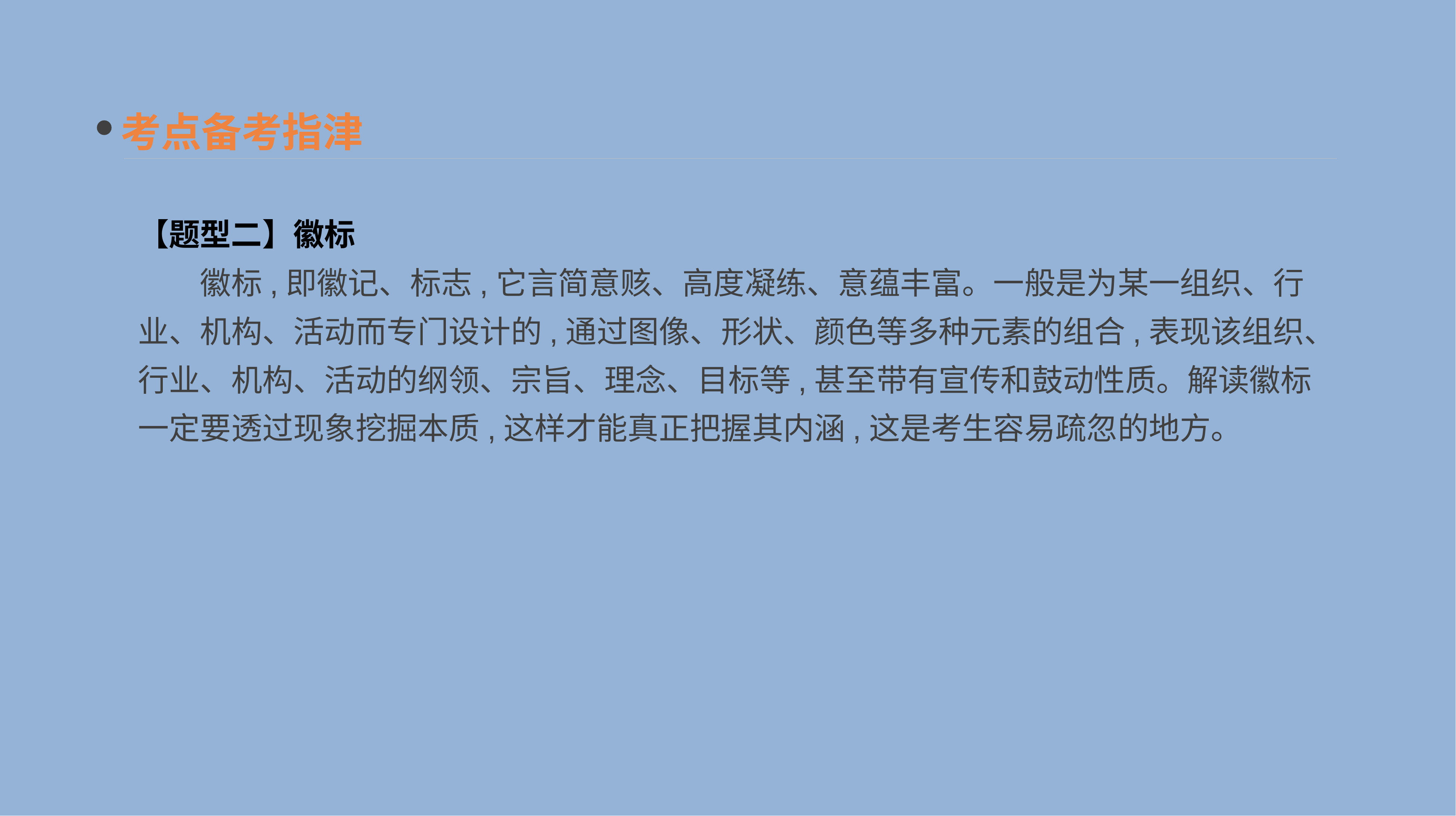

考点备考指津

【题型二】徽标
　　徽标,即徽记、标志,它言简意赅、高度凝练、意蕴丰富。一般是为某一组织、行业、机构、活动而专门设计的,通过图像、形状、颜色等多种元素的组合,表现该组织、行业、机构、活动的纲领、宗旨、理念、目标等,甚至带有宣传和鼓动性质。解读徽标一定要透过现象挖掘本质,这样才能真正把握其内涵,这是考生容易疏忽的地方。